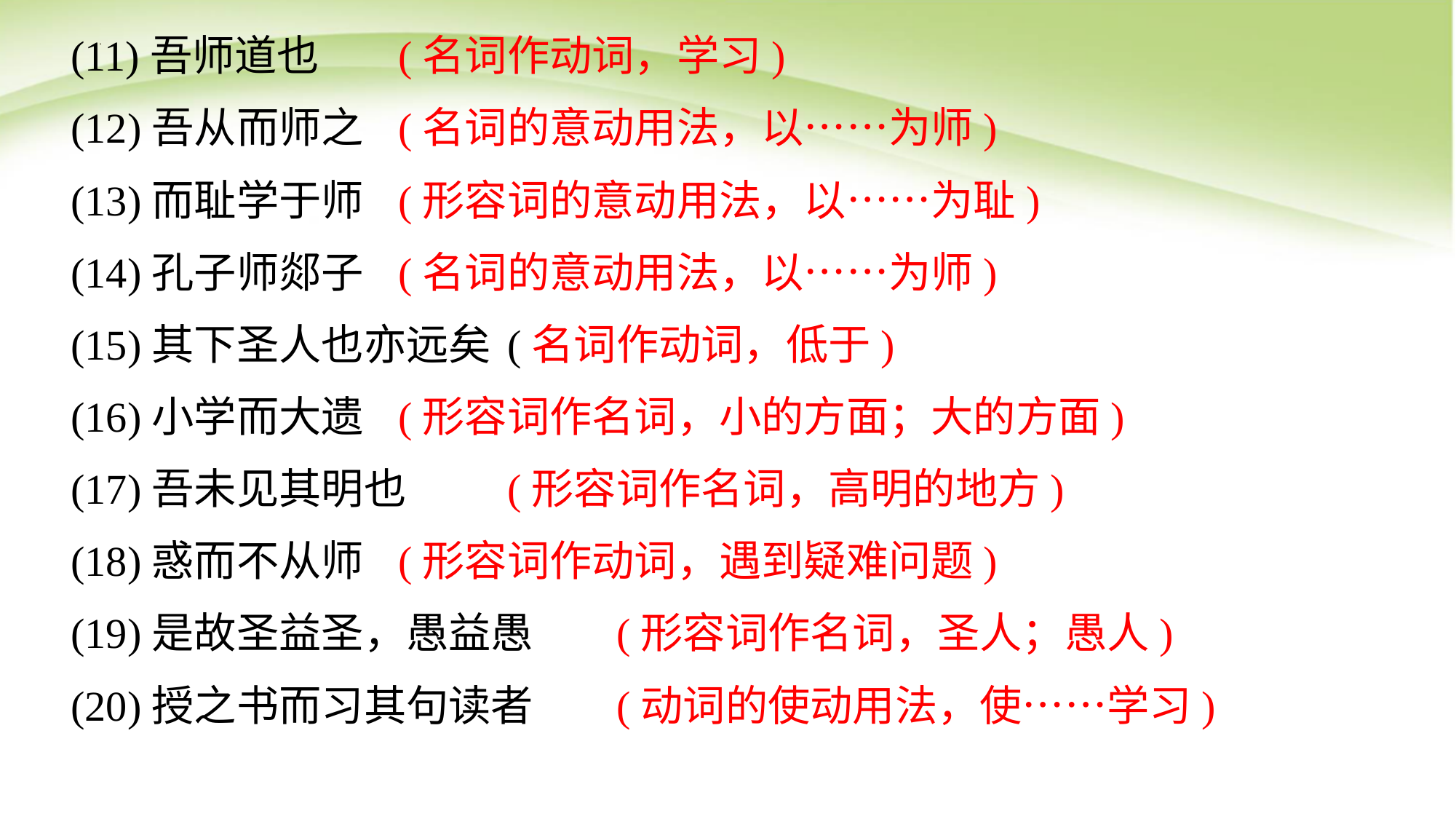

(11)吾师道也	(名词作动词，学习)
(12)吾从而师之	(名词的意动用法，以……为师)
(13)而耻学于师	(形容词的意动用法，以……为耻)
(14)孔子师郯子	(名词的意动用法，以……为师)
(15)其下圣人也亦远矣	(名词作动词，低于)
(16)小学而大遗	(形容词作名词，小的方面；大的方面)
(17)吾未见其明也	(形容词作名词，高明的地方)
(18)惑而不从师	(形容词作动词，遇到疑难问题)
(19)是故圣益圣，愚益愚	(形容词作名词，圣人；愚人)
(20)授之书而习其句读者	(动词的使动用法，使……学习)